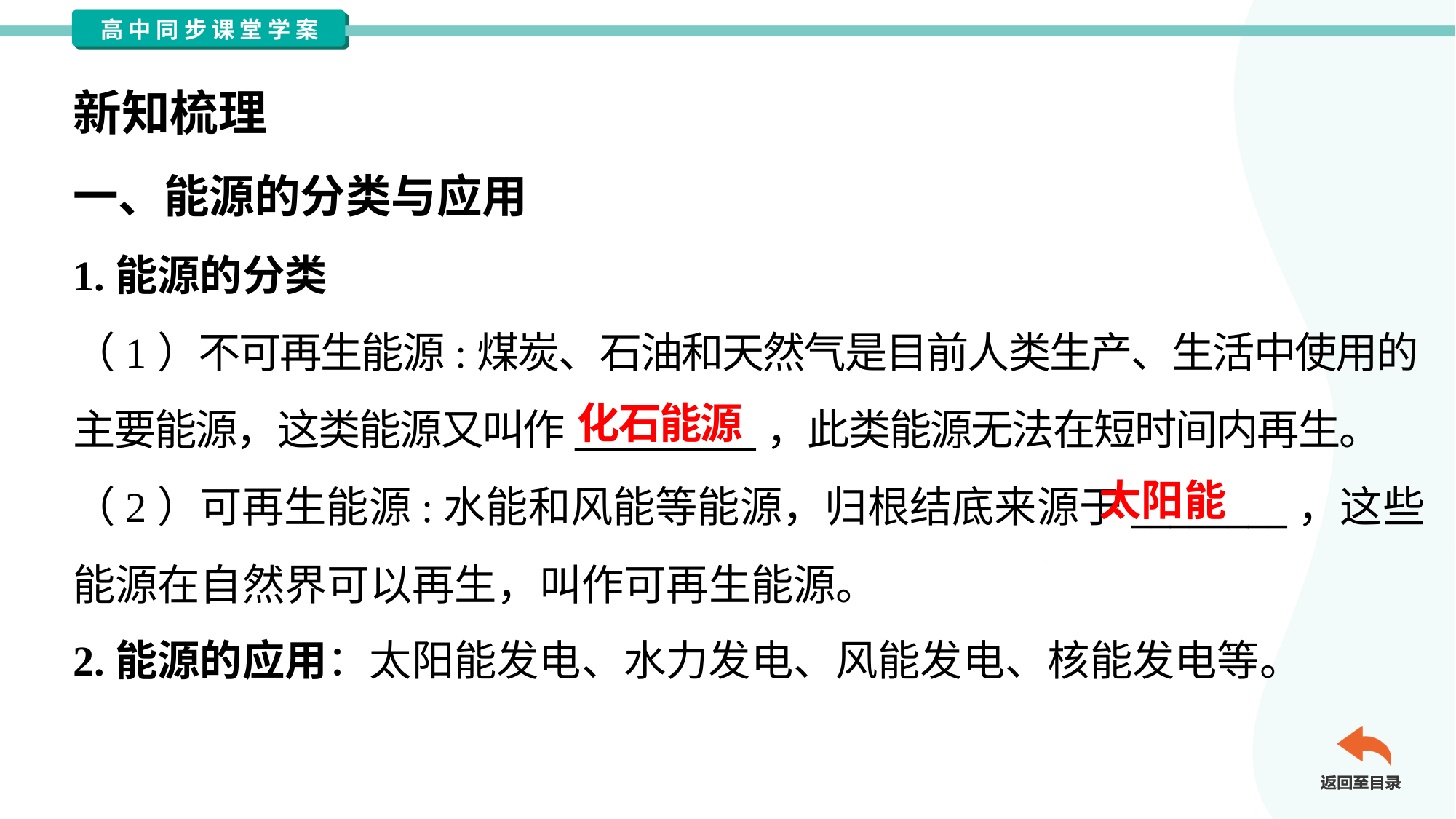

新知梳理
一、能源的分类与应用
1.能源的分类
（1）不可再生能源:煤炭、石油和天然气是目前人类生产、生活中使用的
主要能源，这类能源又叫作__________，此类能源无法在短时间内再生。
（2）可再生能源:水能和风能等能源，归根结底来源于________，这些
能源在自然界可以再生，叫作可再生能源。
2.能源的应用：太阳能发电、水力发电、风能发电、核能发电等。
化石能源
太阳能